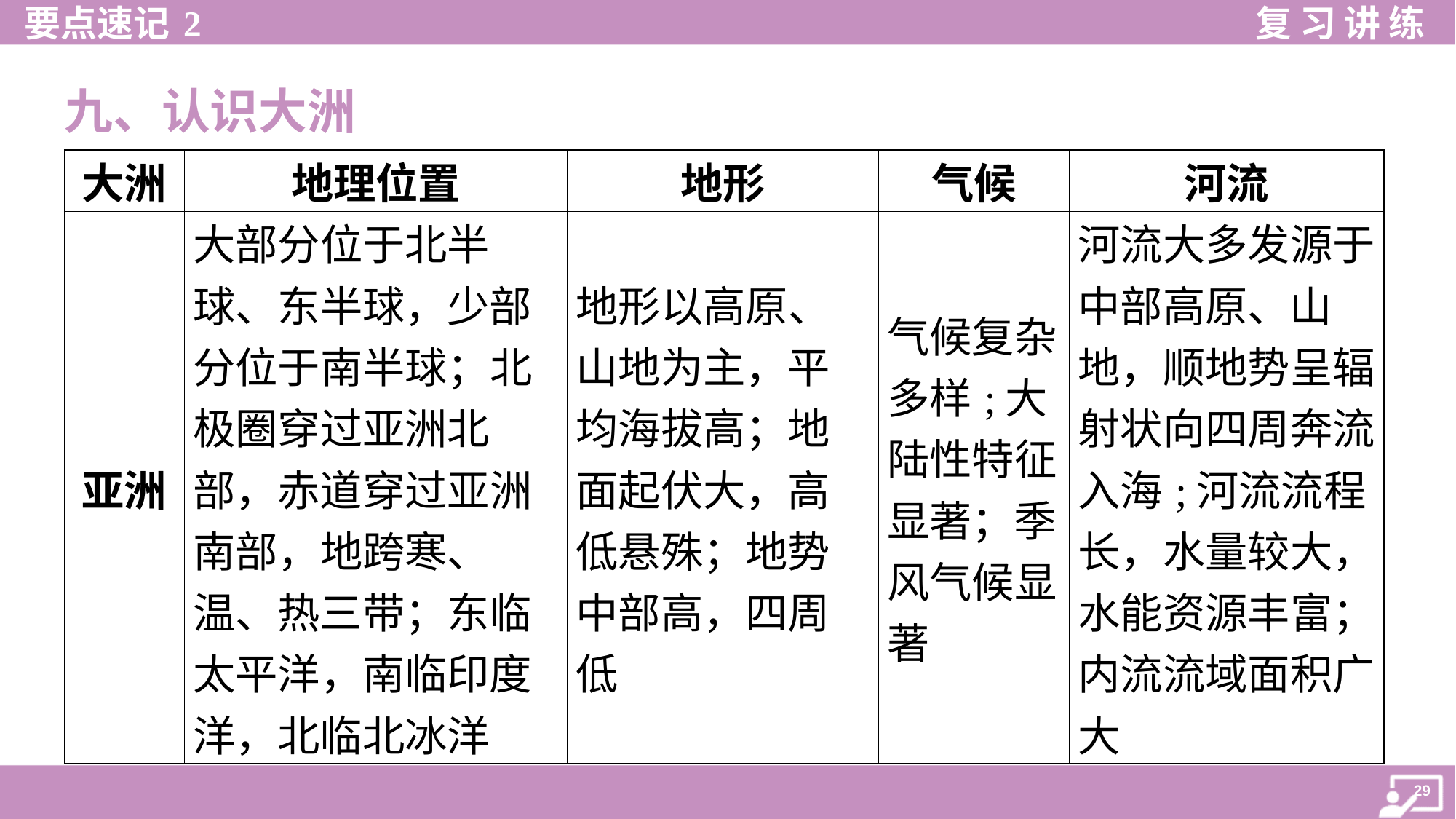

九、认识大洲
| 大洲 | 地理位置 | 地形 | 气候 | 河流 |
| --- | --- | --- | --- | --- |
| 亚洲 | 大部分位于北半 球、东半球，少部 分位于南半球；北 极圈穿过亚洲北 部，赤道穿过亚洲 南部，地跨寒、 温、热三带；东临 太平洋，南临印度 洋，北临北冰洋 | 地形以高原、 山地为主，平 均海拔高；地 面起伏大，高 低悬殊；地势 中部高，四周 低 | 气候复杂 多样;大 陆性特征 显著；季 风气候显 著 | 河流大多发源于 中部高原、山 地，顺地势呈辐 射状向四周奔流 入海;河流流程 长，水量较大， 水能资源丰富； 内流流域面积广 大 |